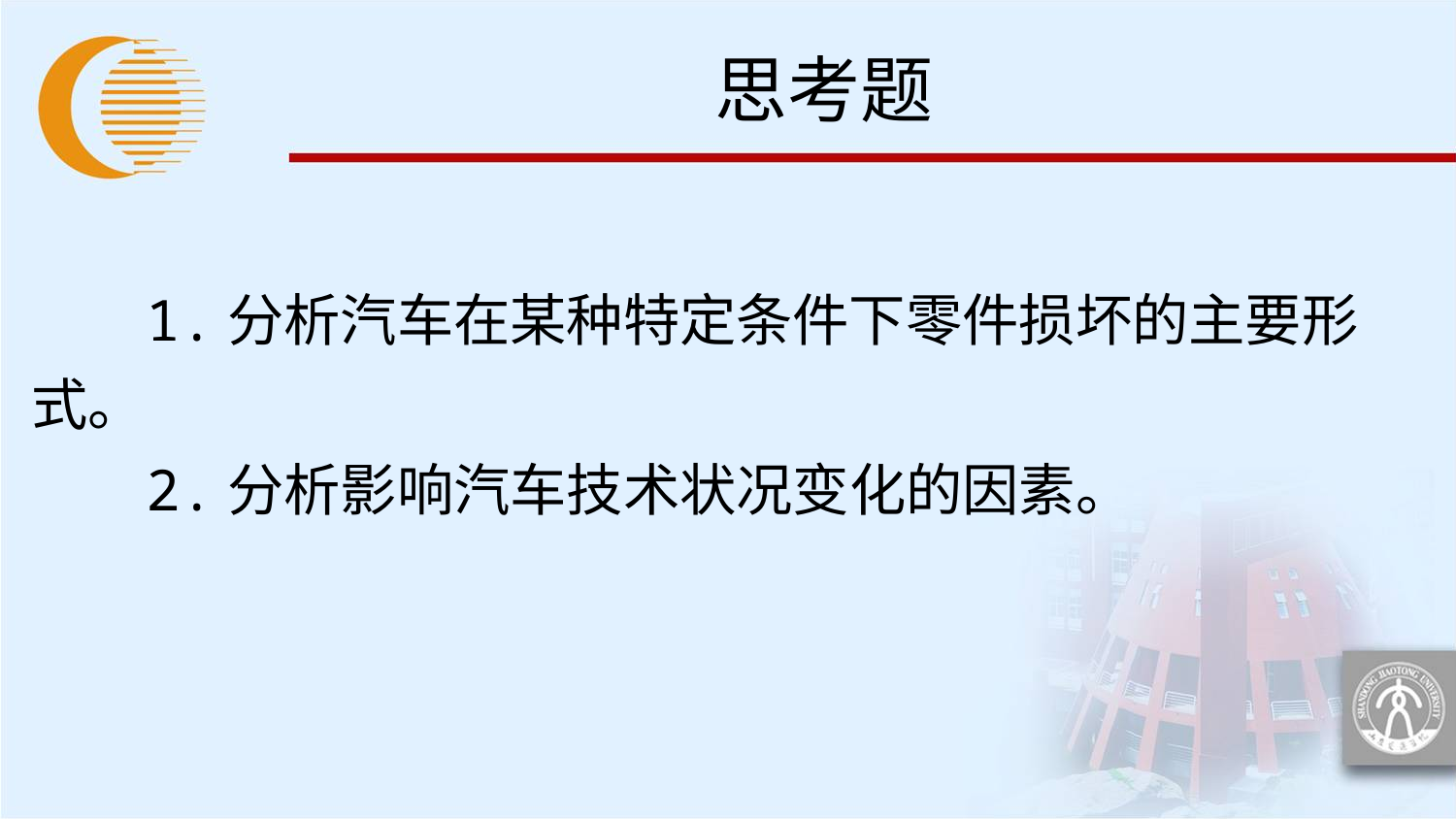

# 思考题

1.分析汽车在某种特定条件下零件损坏的主要形式。
2.分析影响汽车技术状况变化的因素。